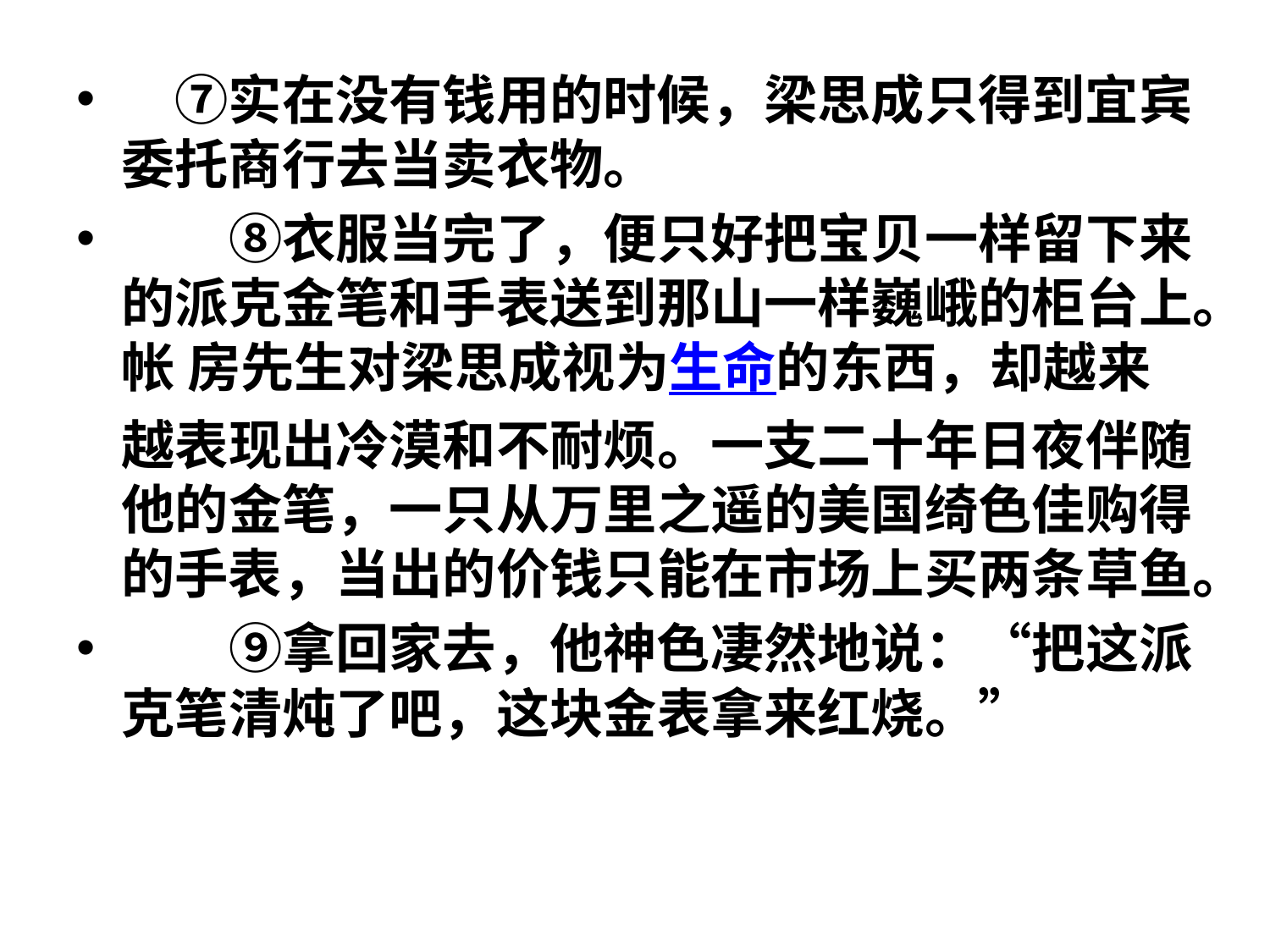

⑦实在没有钱用的时候，梁思成只得到宜宾委托商行去当卖衣物。
　　⑧衣服当完了，便只好把宝贝一样留下来的派克金笔和手表送到那山一样巍峨的柜台上。帐 房先生对梁思成视为生命的东西，却越来越表现出冷漠和不耐烦。一支二十年日夜伴随他的金笔，一只从万里之遥的美国绮色佳购得的手表，当出的价钱只能在市场上买两条草鱼。
　　⑨拿回家去，他神色凄然地说：“把这派克笔清炖了吧，这块金表拿来红烧。”